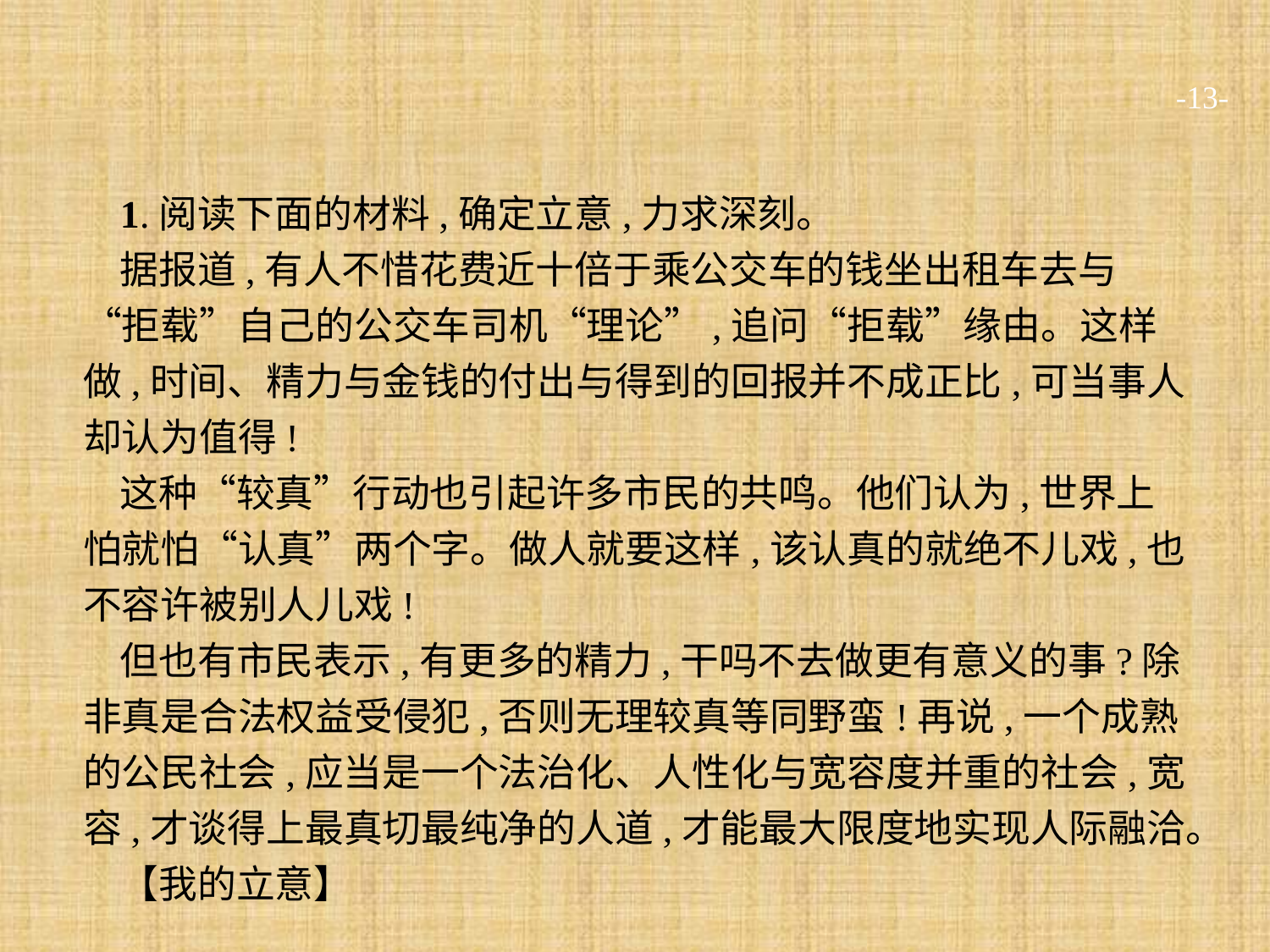

-13-
1.阅读下面的材料,确定立意,力求深刻。
据报道,有人不惜花费近十倍于乘公交车的钱坐出租车去与“拒载”自己的公交车司机“理论”,追问“拒载”缘由。这样做,时间、精力与金钱的付出与得到的回报并不成正比,可当事人却认为值得!
这种“较真”行动也引起许多市民的共鸣。他们认为,世界上怕就怕“认真”两个字。做人就要这样,该认真的就绝不儿戏,也不容许被别人儿戏!
但也有市民表示,有更多的精力,干吗不去做更有意义的事?除非真是合法权益受侵犯,否则无理较真等同野蛮!再说,一个成熟的公民社会,应当是一个法治化、人性化与宽容度并重的社会,宽容,才谈得上最真切最纯净的人道,才能最大限度地实现人际融洽。
【我的立意】